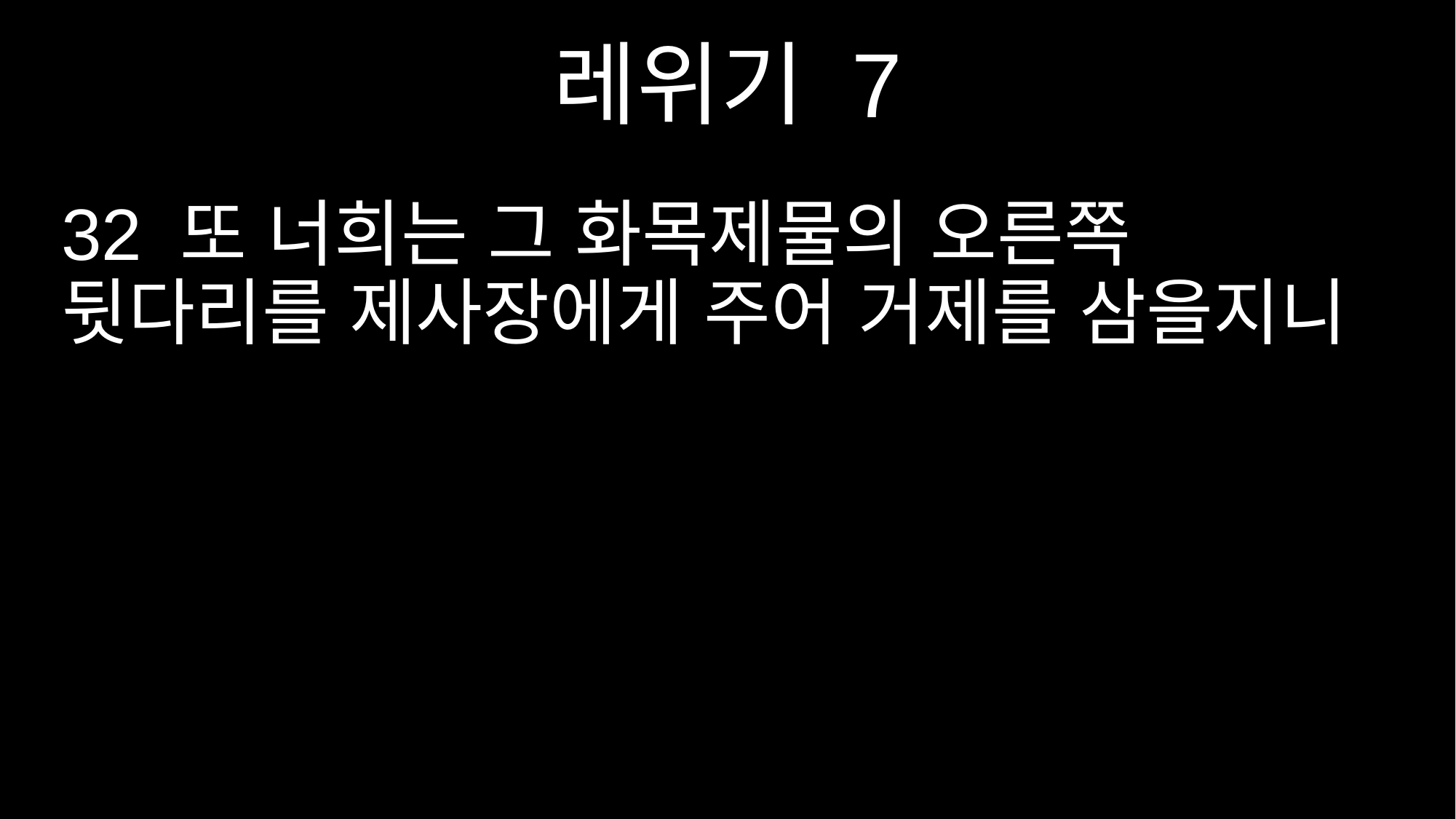

레위기 7
32 또 너희는 그 화목제물의 오른쪽 뒷다리를 제사장에게 주어 거제를 삼을지니